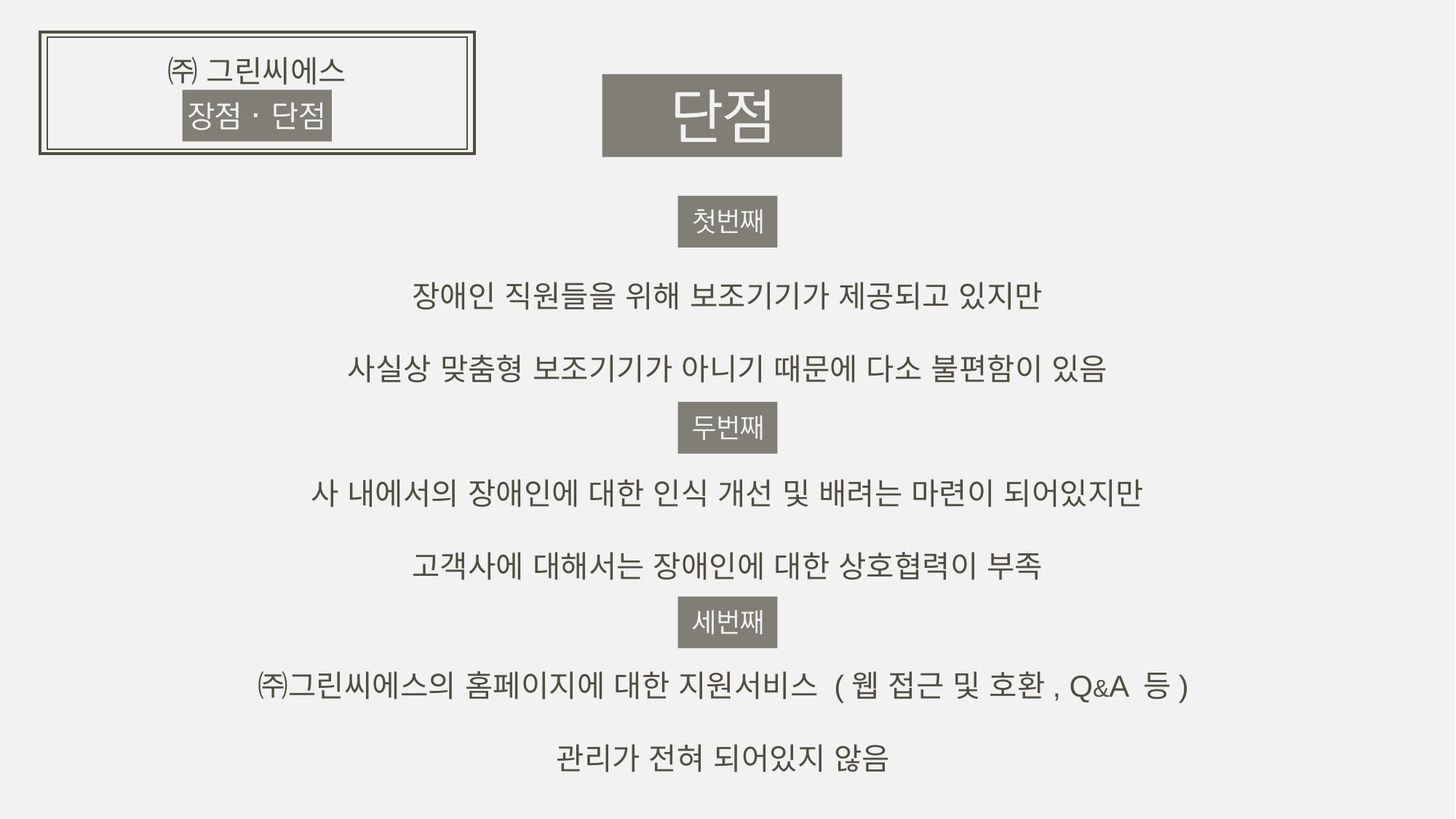

㈜ 그린씨에스

장애인 직원들을 위해 보조기기가 제공되고 있지만
사실상 맞춤형 보조기기가 아니기 때문에 다소 불편함이 있음

사 내에서의 장애인에 대한 인식 개선 및 배려는 마련이 되어있지만
고객사에 대해서는 장애인에 대한 상호협력이 부족

㈜그린씨에스의 홈페이지에 대한 지원서비스 (웹 접근 및 호환, Q&A 등)
관리가 전혀 되어있지 않음